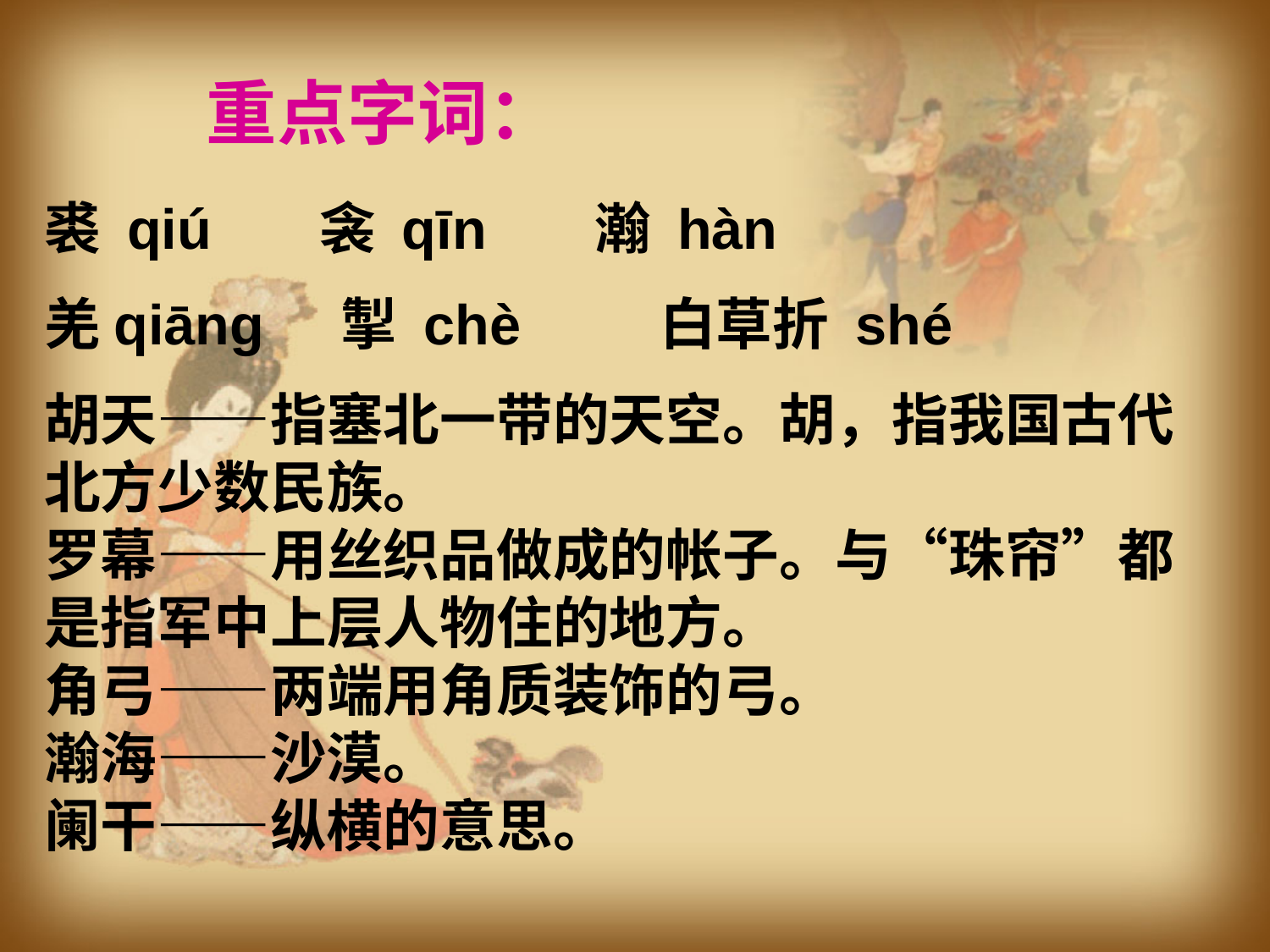

重点字词：
裘 qiú      衾 qīn      瀚 hàn
羌qiāng    掣 chè        白草折 shé
胡天——指塞北一带的天空。胡，指我国古代北方少数民族。
罗幕——用丝织品做成的帐子。与“珠帘”都是指军中上层人物住的地方。
角弓——两端用角质装饰的弓。
瀚海——沙漠。
阑干——纵横的意思。